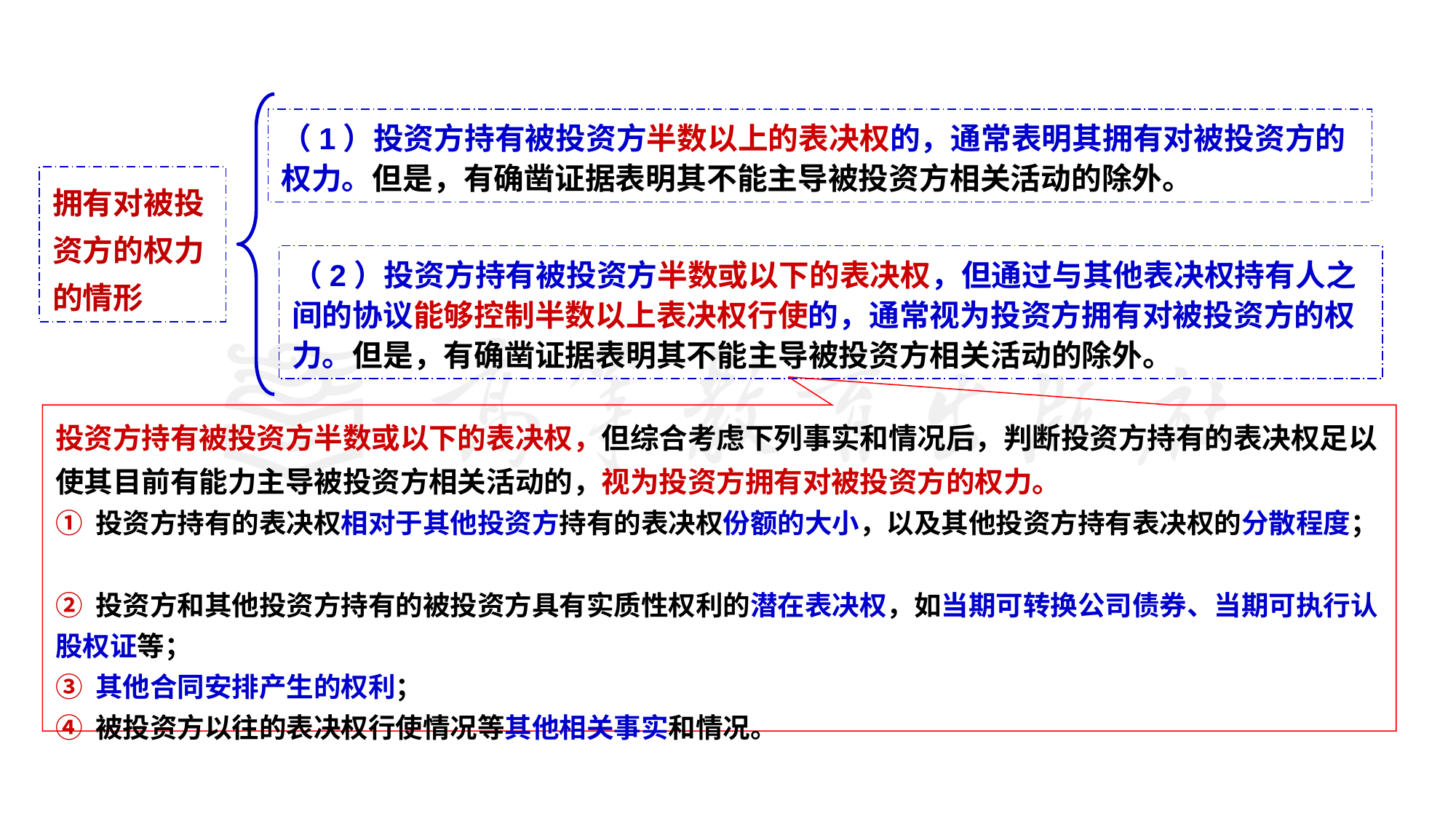

（1）投资方持有被投资方半数以上的表决权的，通常表明其拥有对被投资方的权力。但是，有确凿证据表明其不能主导被投资方相关活动的除外。
拥有对被投资方的权力的情形
（2）投资方持有被投资方半数或以下的表决权，但通过与其他表决权持有人之间的协议能够控制半数以上表决权行使的，通常视为投资方拥有对被投资方的权力。但是，有确凿证据表明其不能主导被投资方相关活动的除外。
投资方持有被投资方半数或以下的表决权，但综合考虑下列事实和情况后，判断投资方持有的表决权足以使其目前有能力主导被投资方相关活动的，视为投资方拥有对被投资方的权力。
① 投资方持有的表决权相对于其他投资方持有的表决权份额的大小，以及其他投资方持有表决权的分散程度；
② 投资方和其他投资方持有的被投资方具有实质性权利的潜在表决权，如当期可转换公司债券、当期可执行认股权证等；
③ 其他合同安排产生的权利；
④ 被投资方以往的表决权行使情况等其他相关事实和情况。